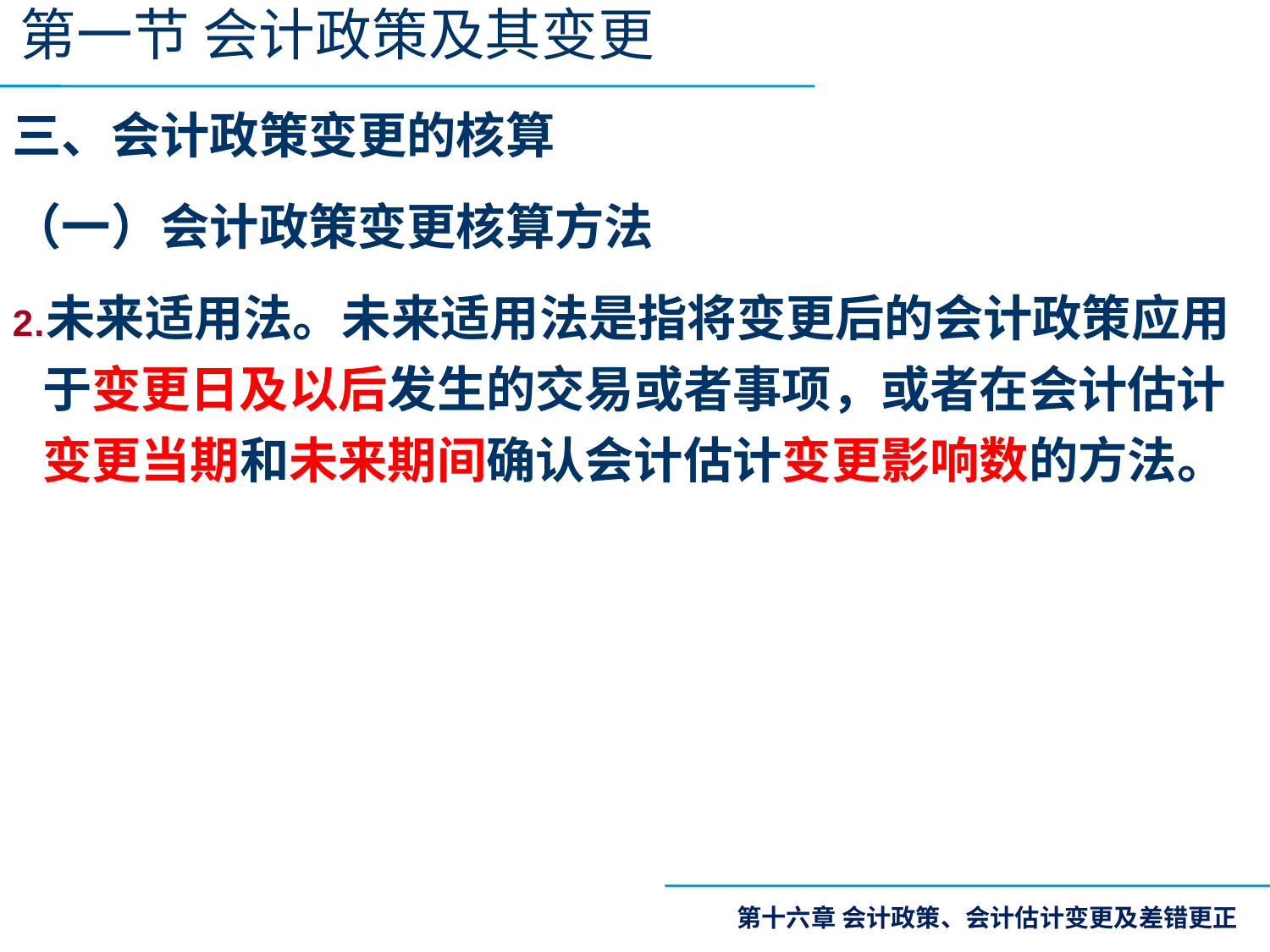

第一节 会计政策及其变更
三、会计政策变更的核算
（一）会计政策变更核算方法
未来适用法。未来适用法是指将变更后的会计政策应用于变更日及以后发生的交易或者事项，或者在会计估计变更当期和未来期间确认会计估计变更影响数的方法。